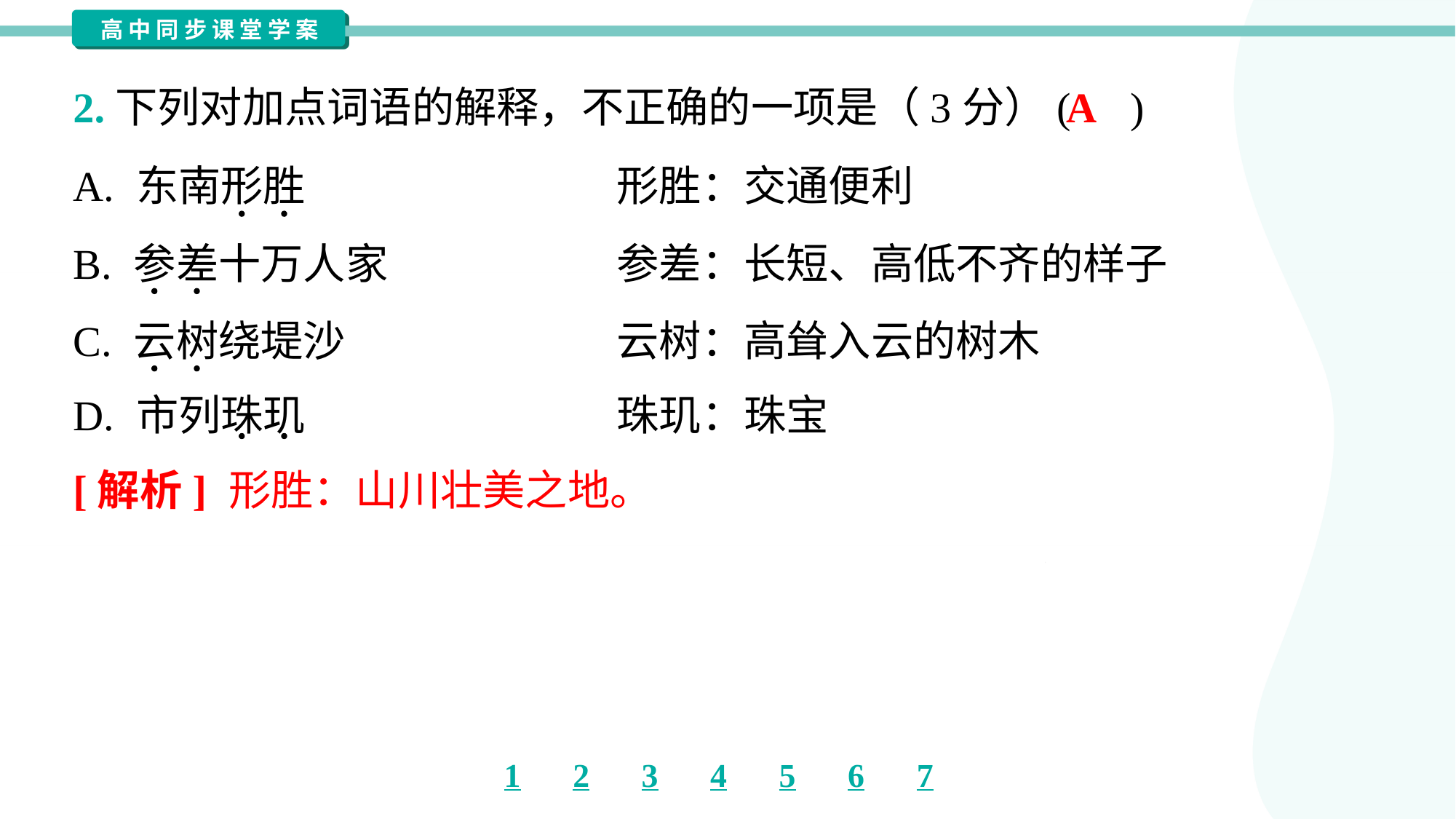

A
2.下列对加点词语的解释，不正确的一项是（3分）(     )
A. 东南形胜	形胜：交通便利
B. 参差十万人家	参差：长短、高低不齐的样子
C. 云树绕堤沙	云树：高耸入云的树木
D. 市列珠玑	珠玑：珠宝

[解析] 形胜：山川壮美之地。